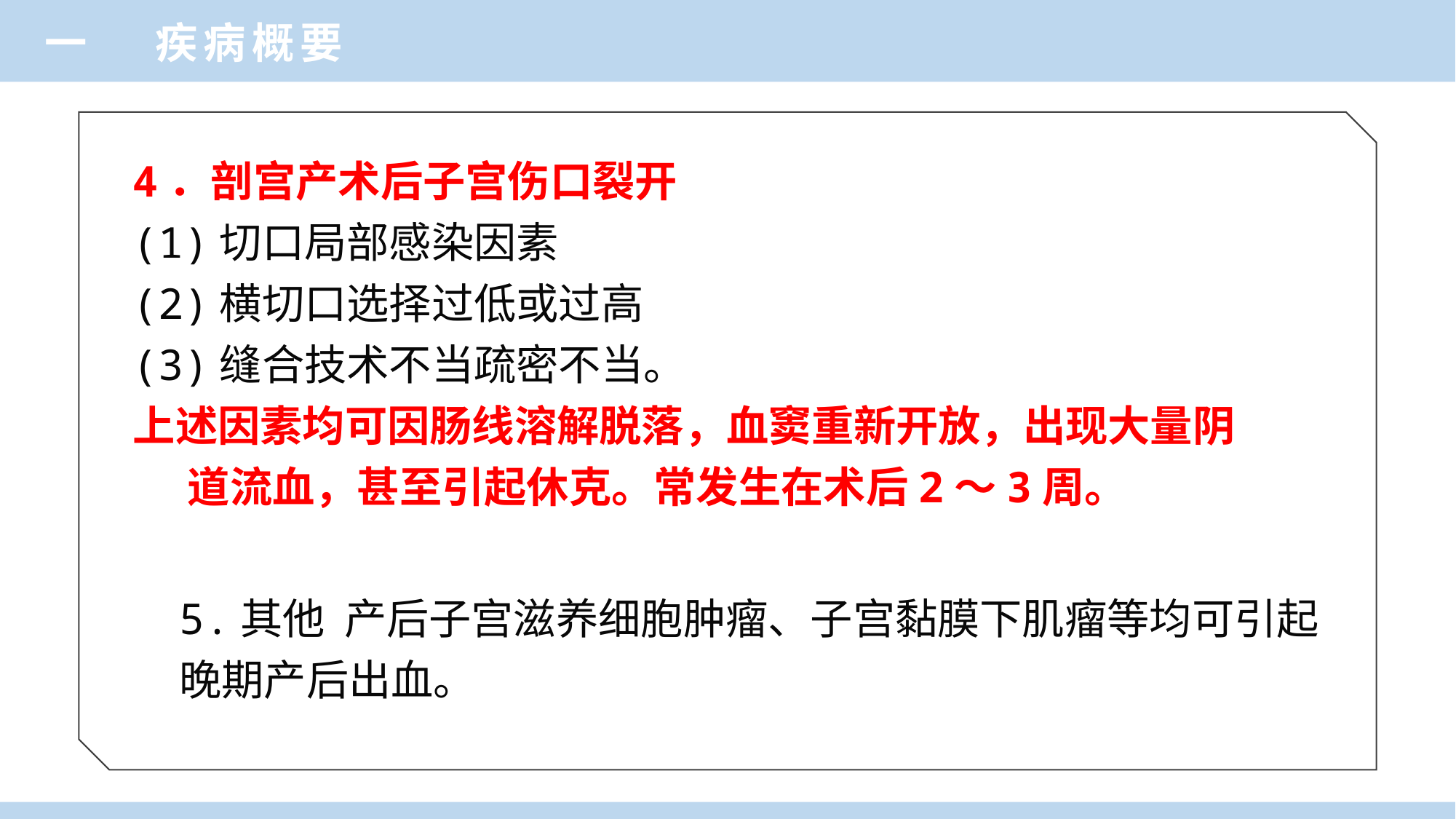

一    疾病概要

4．剖宫产术后子宫伤口裂开
(1)切口局部感染因素
(2)横切口选择过低或过高
(3)缝合技术不当疏密不当。
上述因素均可因肠线溶解脱落，血窦重新开放，出现大量阴道流血，甚至引起休克。常发生在术后2～3周。

5.其他  产后子宫滋养细胞肿瘤、子宫黏膜下肌瘤等均可引起晚期产后出血。